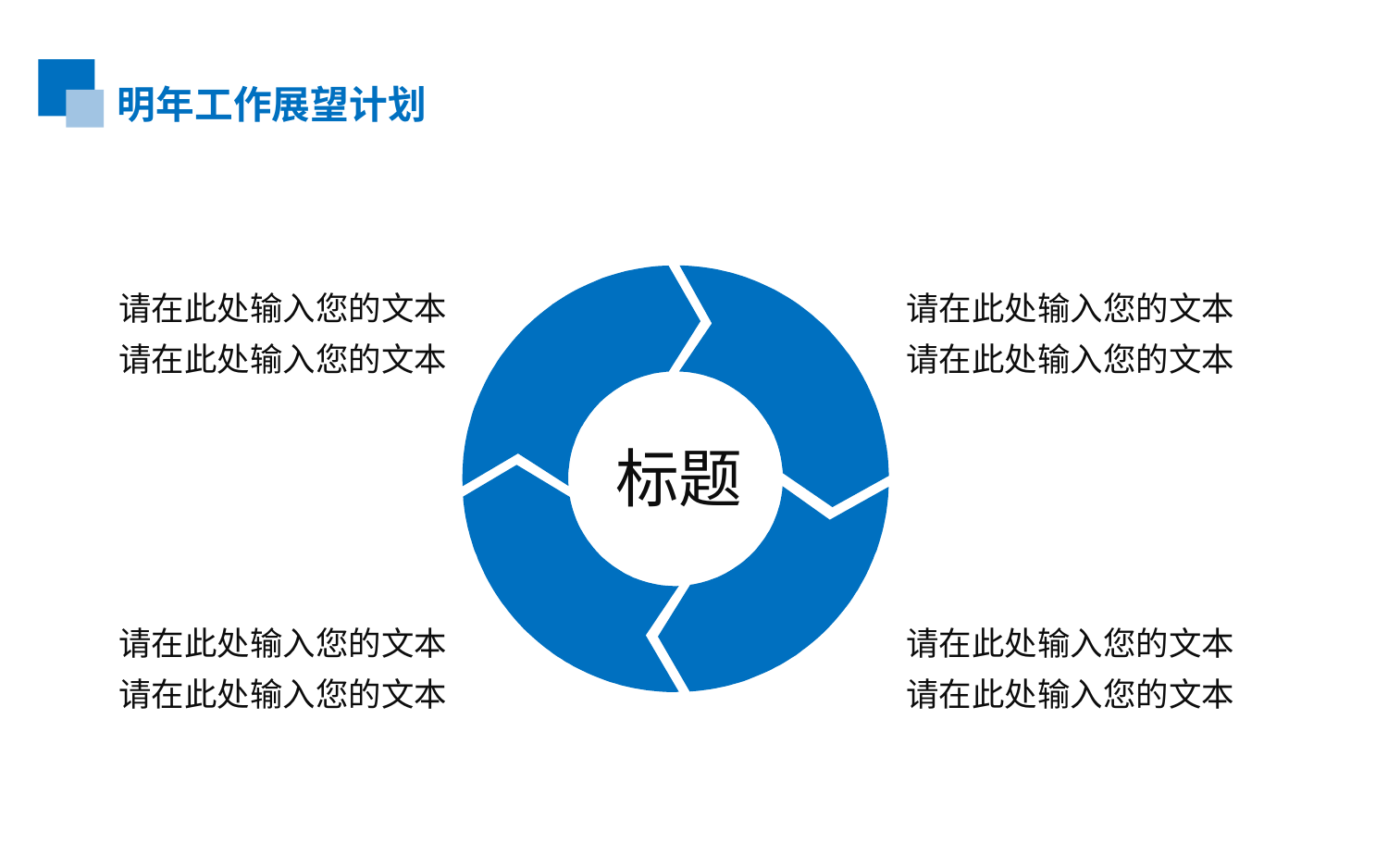

明年工作展望计划

请在此处输入您的文本
请在此处输入您的文本
请在此处输入您的文本
请在此处输入您的文本

标题
请在此处输入您的文本
请在此处输入您的文本
请在此处输入您的文本
请在此处输入您的文本